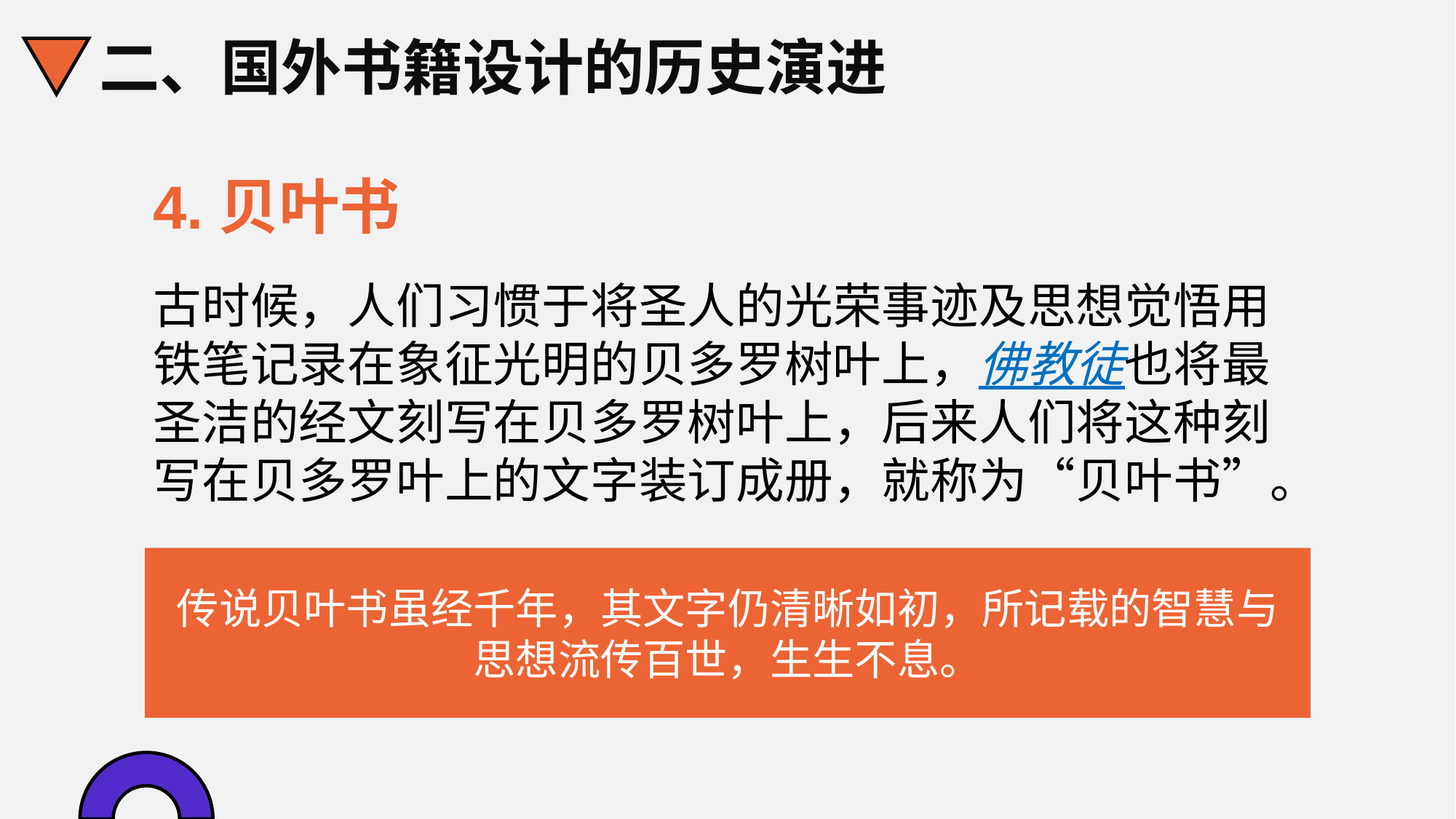

二、国外书籍设计的历史演进

4.贝叶书
古时候，人们习惯于将圣人的光荣事迹及思想觉悟用铁笔记录在象征光明的贝多罗树叶上，佛教徒也将最圣洁的经文刻写在贝多罗树叶上，后来人们将这种刻写在贝多罗叶上的文字装订成册，就称为“贝叶书”。
传说贝叶书虽经千年，其文字仍清晰如初，所记载的智慧与思想流传百世，生生不息。